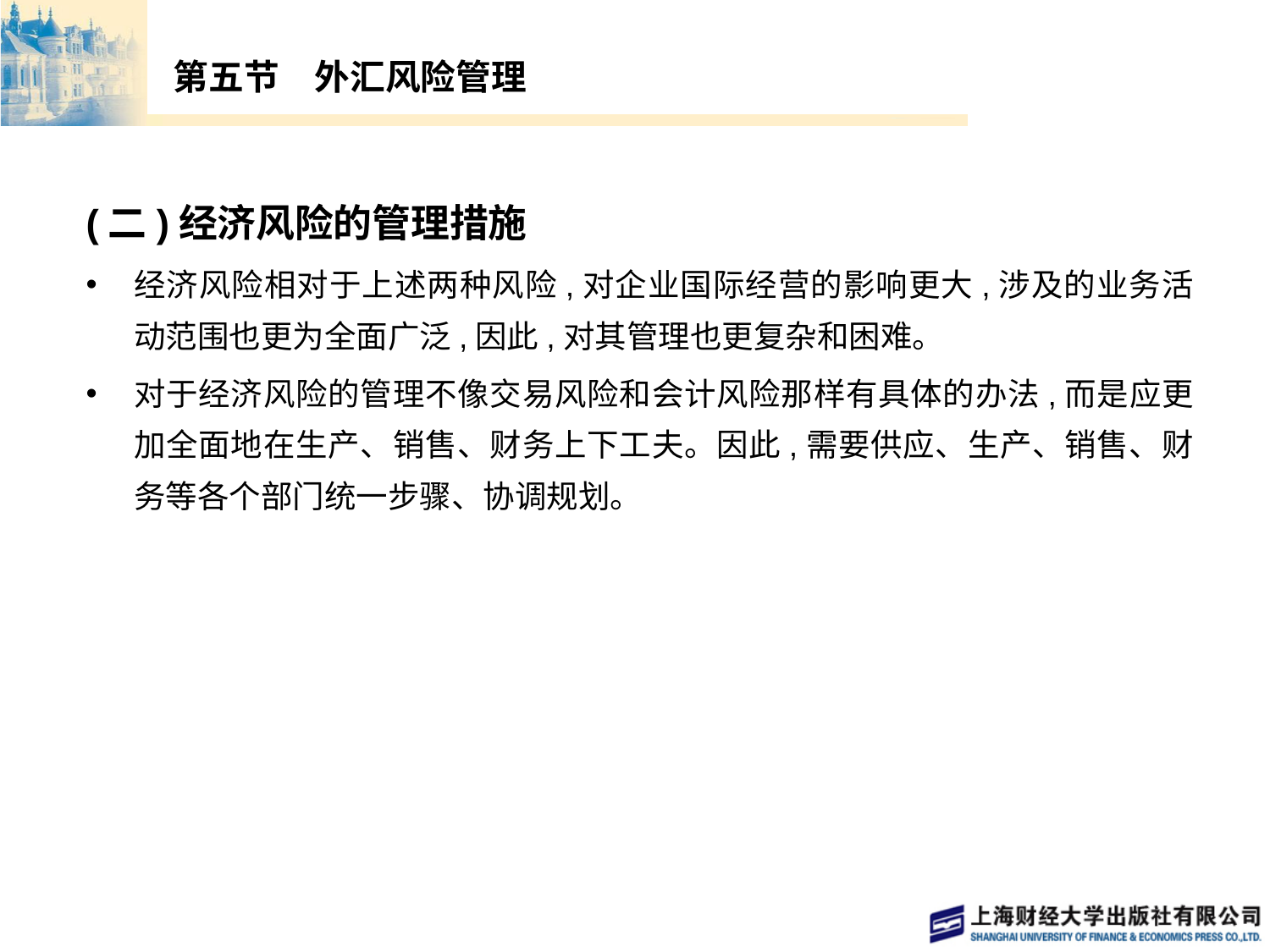

# 第五节　外汇风险管理
(二)经济风险的管理措施
经济风险相对于上述两种风险,对企业国际经营的影响更大,涉及的业务活动范围也更为全面广泛,因此,对其管理也更复杂和困难。
对于经济风险的管理不像交易风险和会计风险那样有具体的办法,而是应更加全面地在生产、销售、财务上下工夫。因此,需要供应、生产、销售、财务等各个部门统一步骤、协调规划。